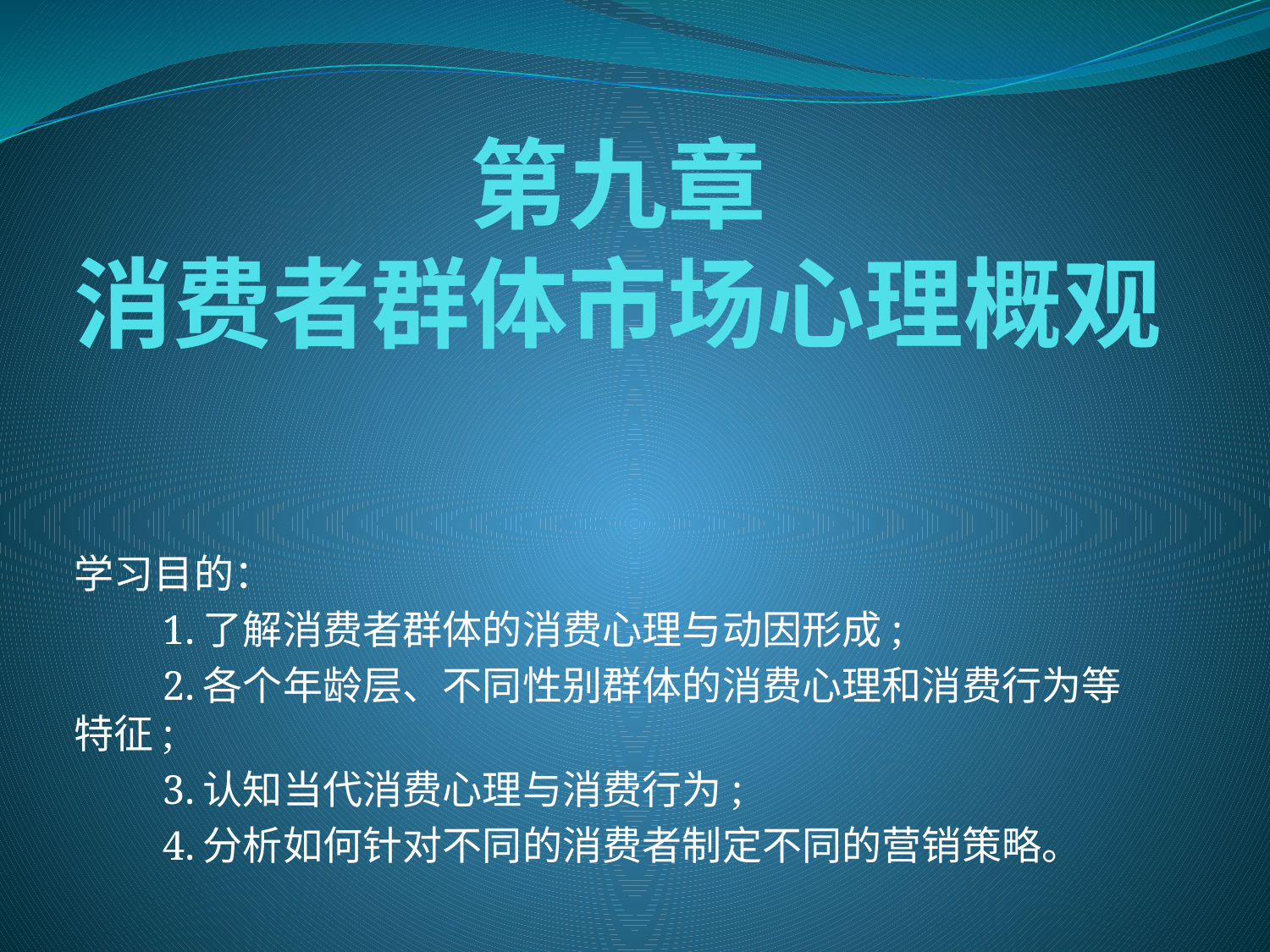

# 第九章 消费者群体市场心理概观
学习目的：
　　1.了解消费者群体的消费心理与动因形成;
　　2.各个年龄层、不同性别群体的消费心理和消费行为等特征;
　　3.认知当代消费心理与消费行为;
　　4.分析如何针对不同的消费者制定不同的营销策略。